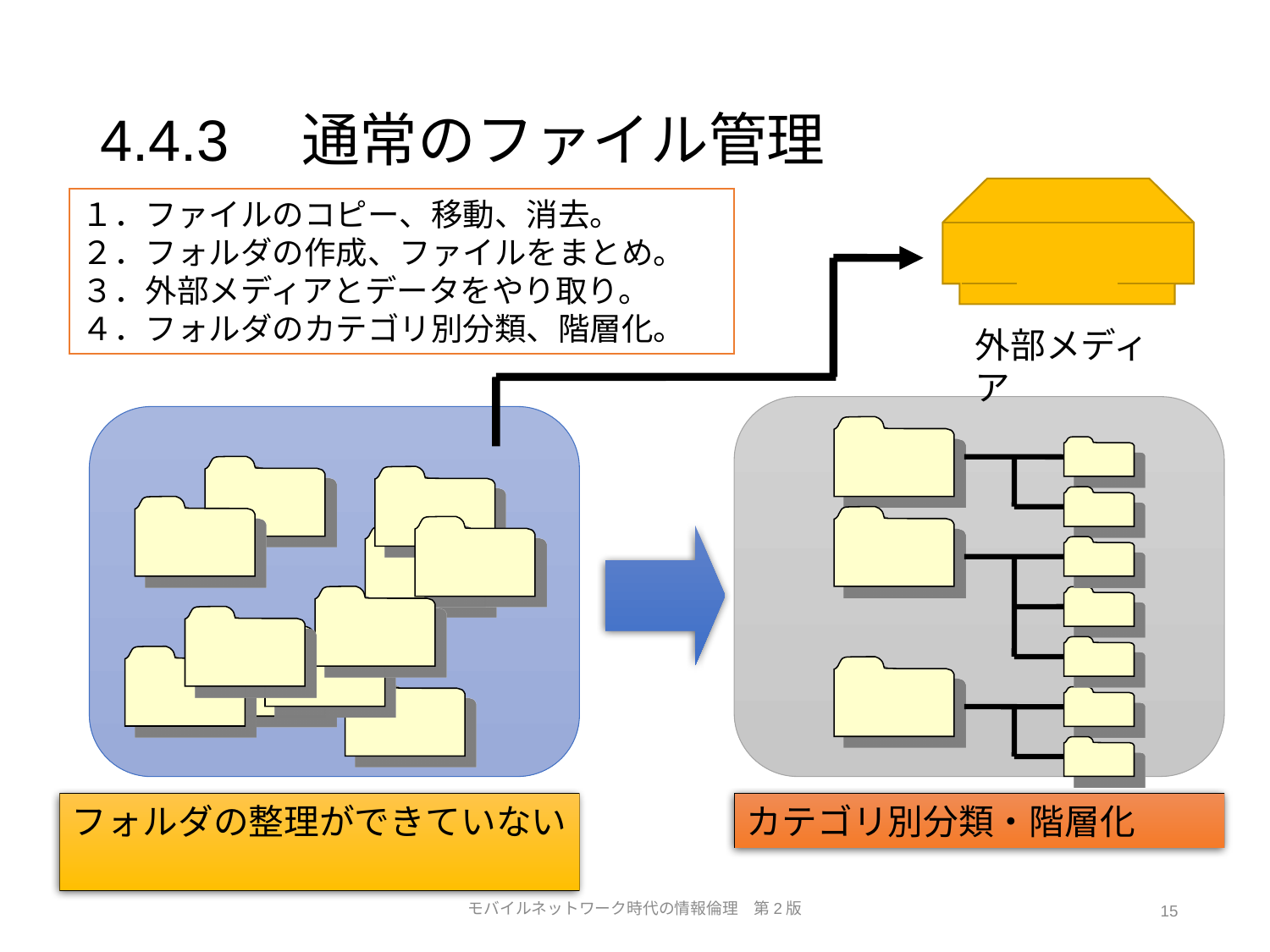

# 4.4.3　通常のファイル管理

１．ファイルのコピー、移動、消去。
２．フォルダの作成、ファイルをまとめ。
３．外部メディアとデータをやり取り。
４．フォルダのカテゴリ別分類、階層化。

外部メディア

カテゴリ別分類・階層化
フォルダの整理ができていない
モバイルネットワーク時代の情報倫理　第2版
15